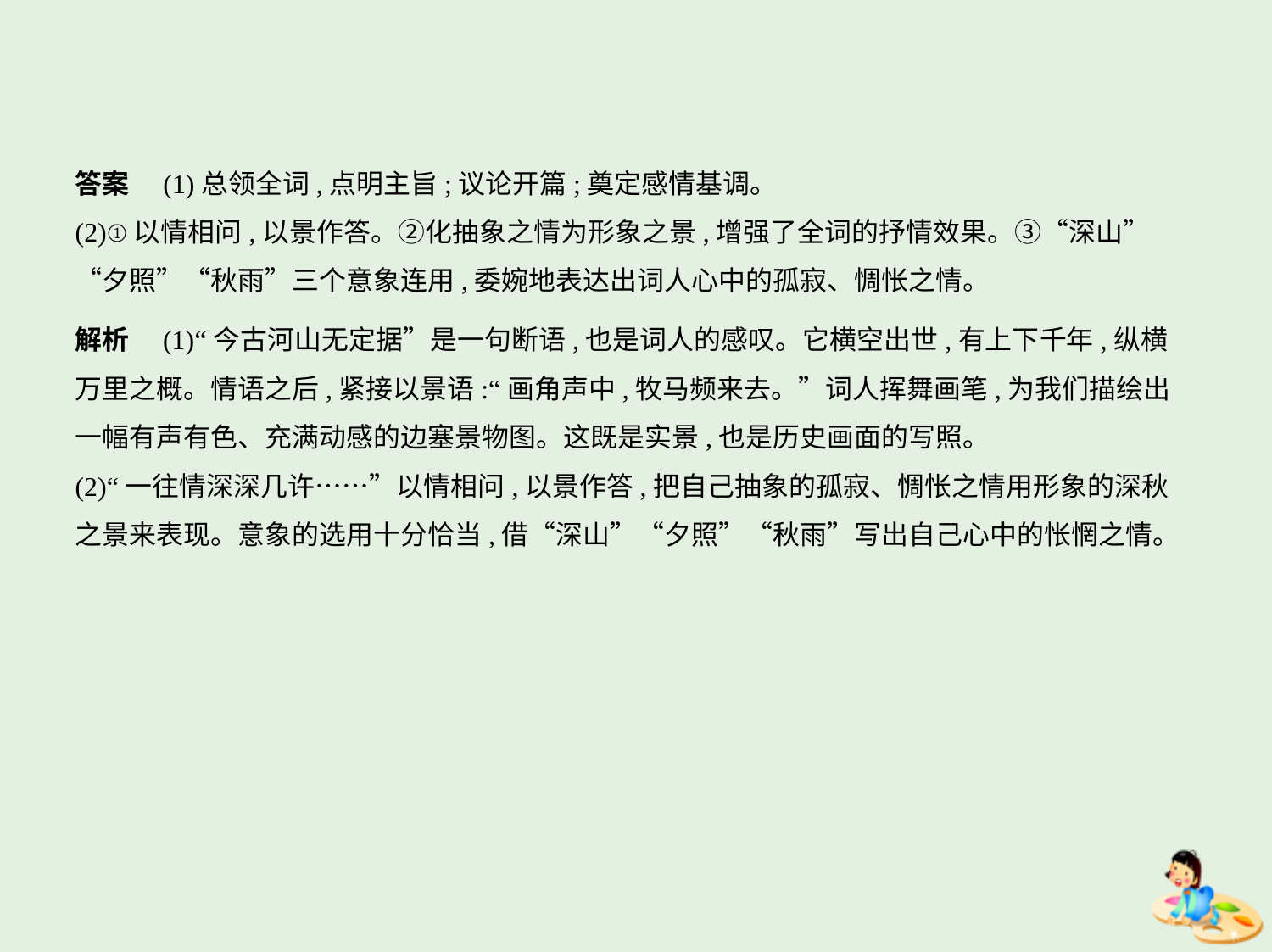

答案　(1)总领全词,点明主旨;议论开篇;奠定感情基调。
(2)①以情相问,以景作答。②化抽象之情为形象之景,增强了全词的抒情效果。③“深山”
“夕照”“秋雨”三个意象连用,委婉地表达出词人心中的孤寂、惆怅之情。
解析　(1)“今古河山无定据”是一句断语,也是词人的感叹。它横空出世,有上下千年,纵横
万里之概。情语之后,紧接以景语:“画角声中,牧马频来去。”词人挥舞画笔,为我们描绘出
一幅有声有色、充满动感的边塞景物图。这既是实景,也是历史画面的写照。
(2)“一往情深深几许……”以情相问,以景作答,把自己抽象的孤寂、惆怅之情用形象的深秋
之景来表现。意象的选用十分恰当,借“深山”“夕照”“秋雨”写出自己心中的怅惘之情。